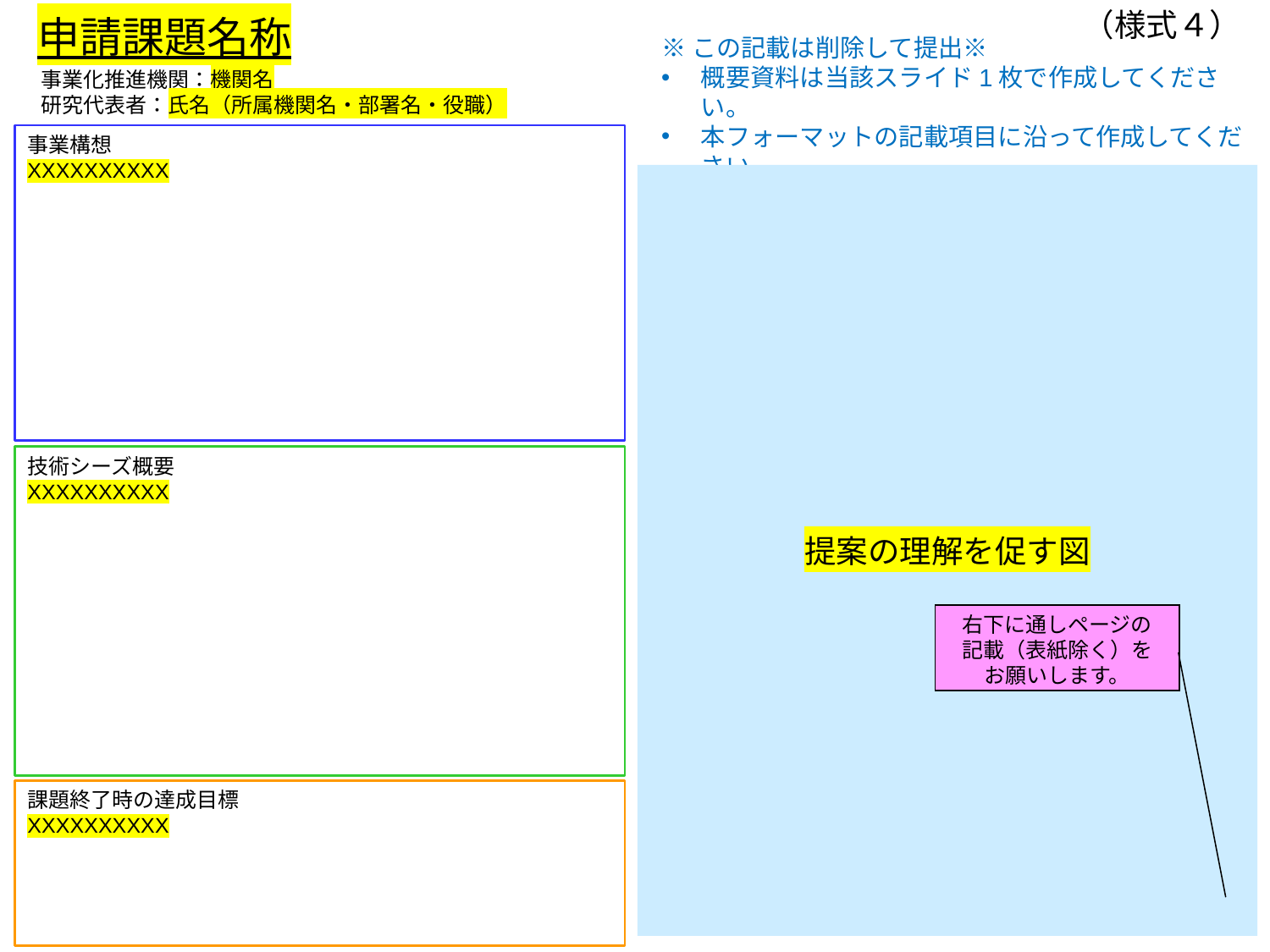

（様式４）
# 申請課題名称
※この記載は削除して提出※
概要資料は当該スライド1枚で作成してください。
本フォーマットの記載項目に沿って作成してください。
各Boxのサイズは必要に応じてご調整ください。
事業化推進機関：機関名
研究代表者：氏名（所属機関名・部署名・役職）
事業構想
XXXXXXXXXX
提案の理解を促す図
技術シーズ概要
XXXXXXXXXX
右下に通しページの
記載（表紙除く）を
お願いします。
課題終了時の達成目標
XXXXXXXXXX